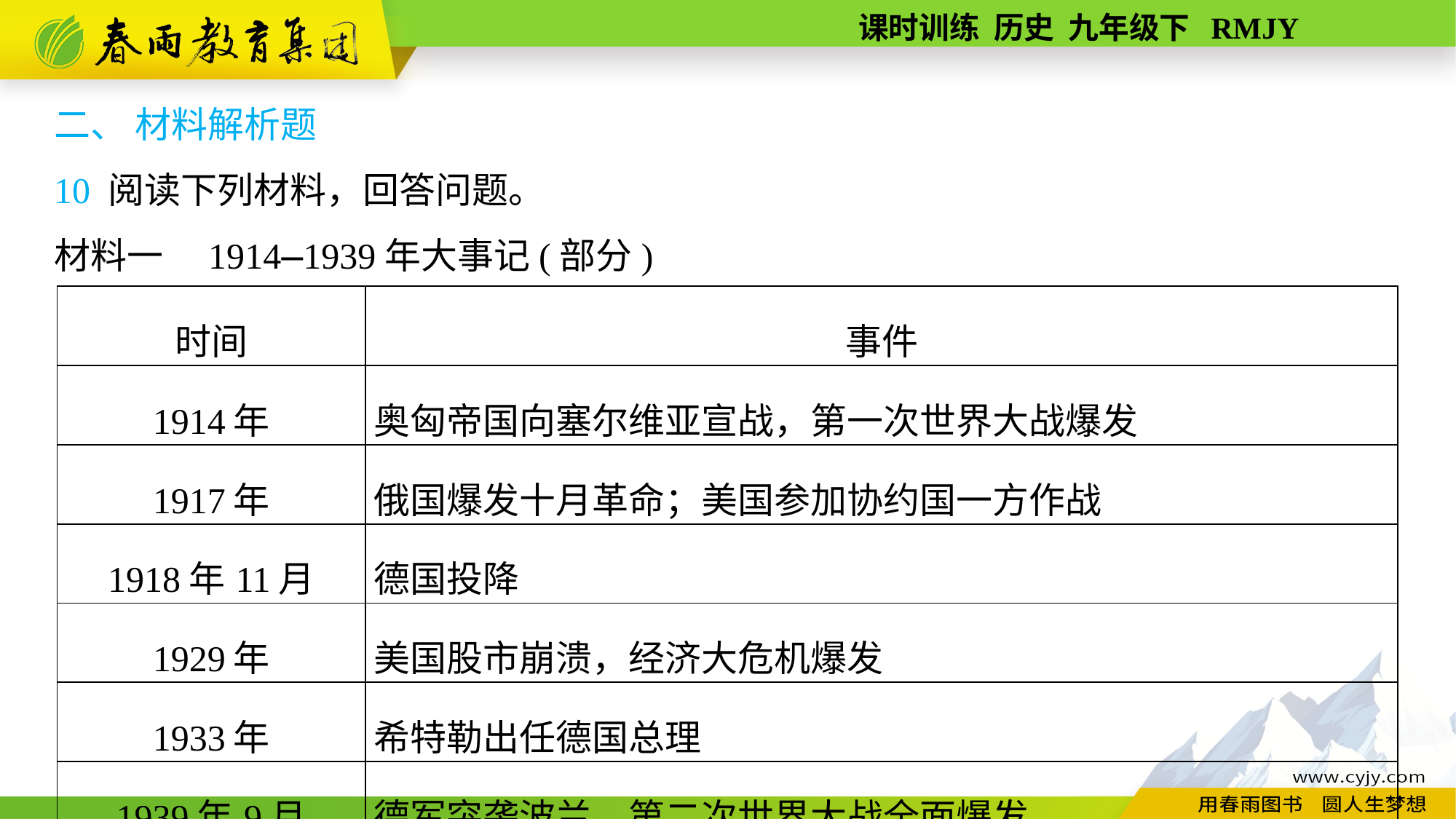

二、 材料解析题
10 阅读下列材料，回答问题。
材料一　1914—1939年大事记(部分)
| 时间 | 事件 |
| --- | --- |
| 1914年 | 奥匈帝国向塞尔维亚宣战，第一次世界大战爆发 |
| 1917年 | 俄国爆发十月革命；美国参加协约国一方作战 |
| 1918年11月 | 德国投降 |
| 1929年 | 美国股市崩溃，经济大危机爆发 |
| 1933年 | 希特勒出任德国总理 |
| 1939年9月 | 德军突袭波兰，第二次世界大战全面爆发 |